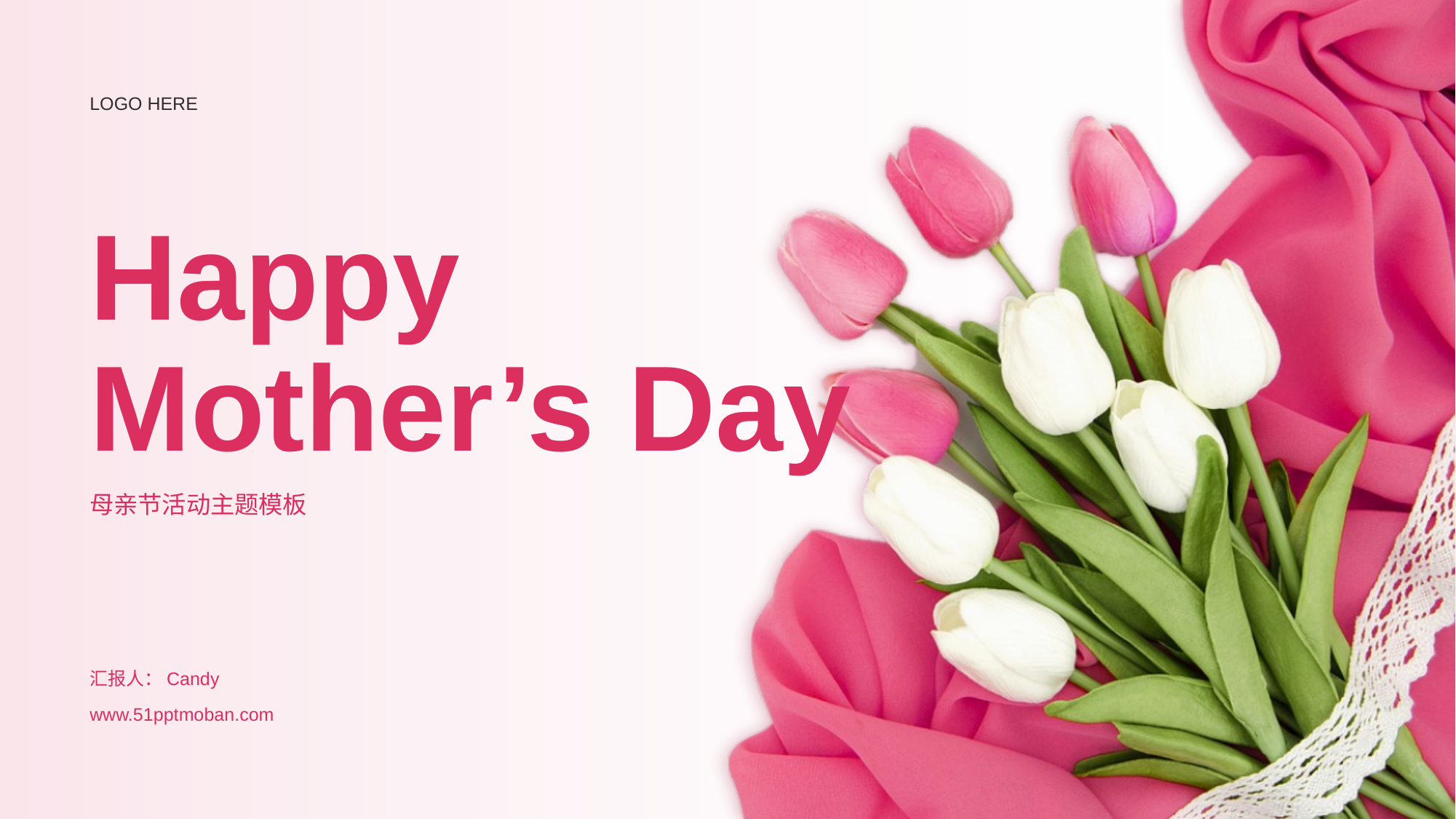

LOGO HERE
# Happy Mother’s Day
母亲节活动主题模板
汇报人：Candy
www.51pptmoban.com